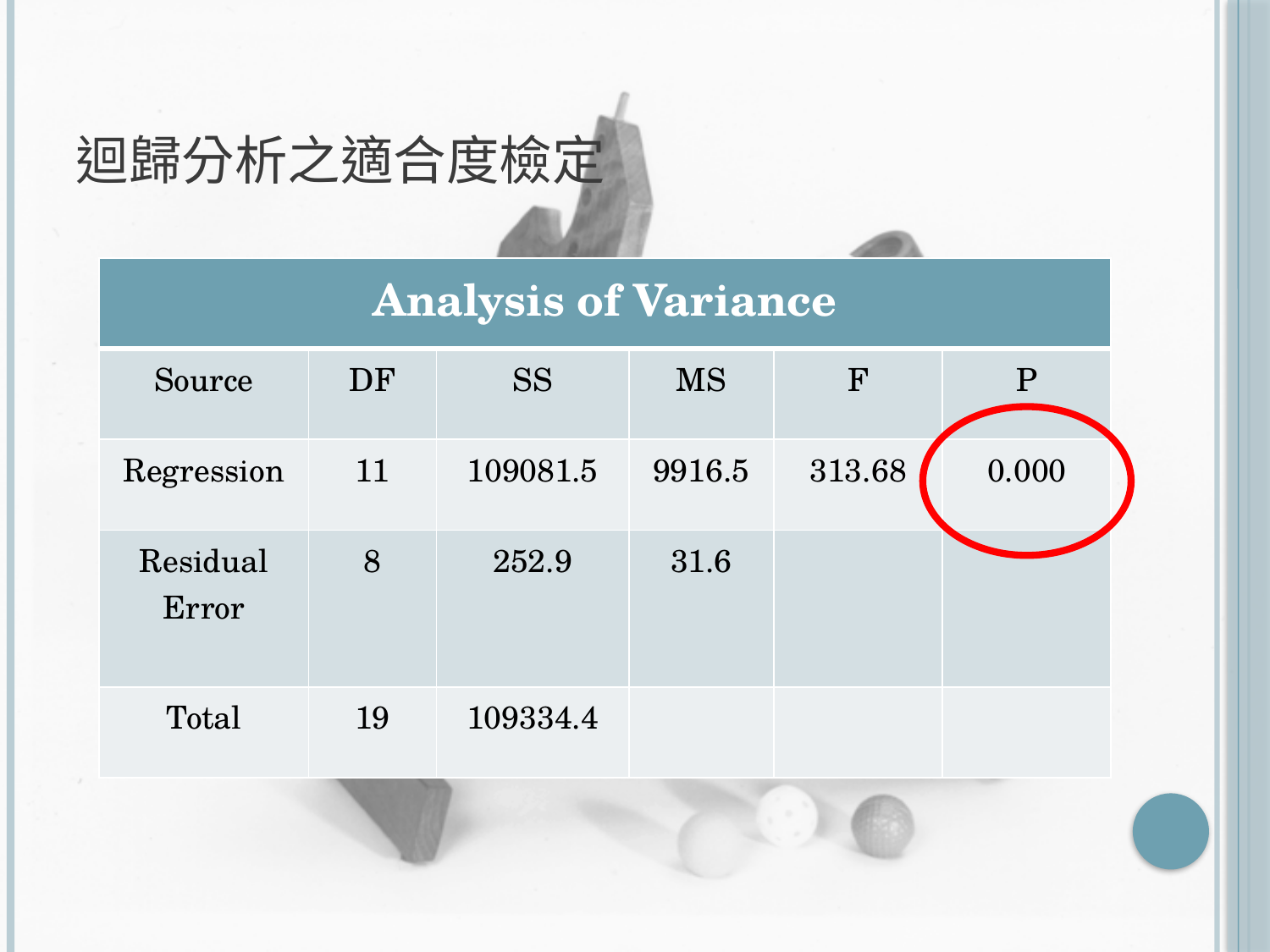

# 迴歸分析之適合度檢定
| Analysis of Variance |  |  |  |  |  |
| --- | --- | --- | --- | --- | --- |
| Source | DF | SS | MS | F | P |
| Regression | 11 | 109081.5 | 9916.5 | 313.68 | 0.000 |
| Residual Error | 8 | 252.9 | 31.6 |  |  |
| Total | 19 | 109334.4 |  |  |  |